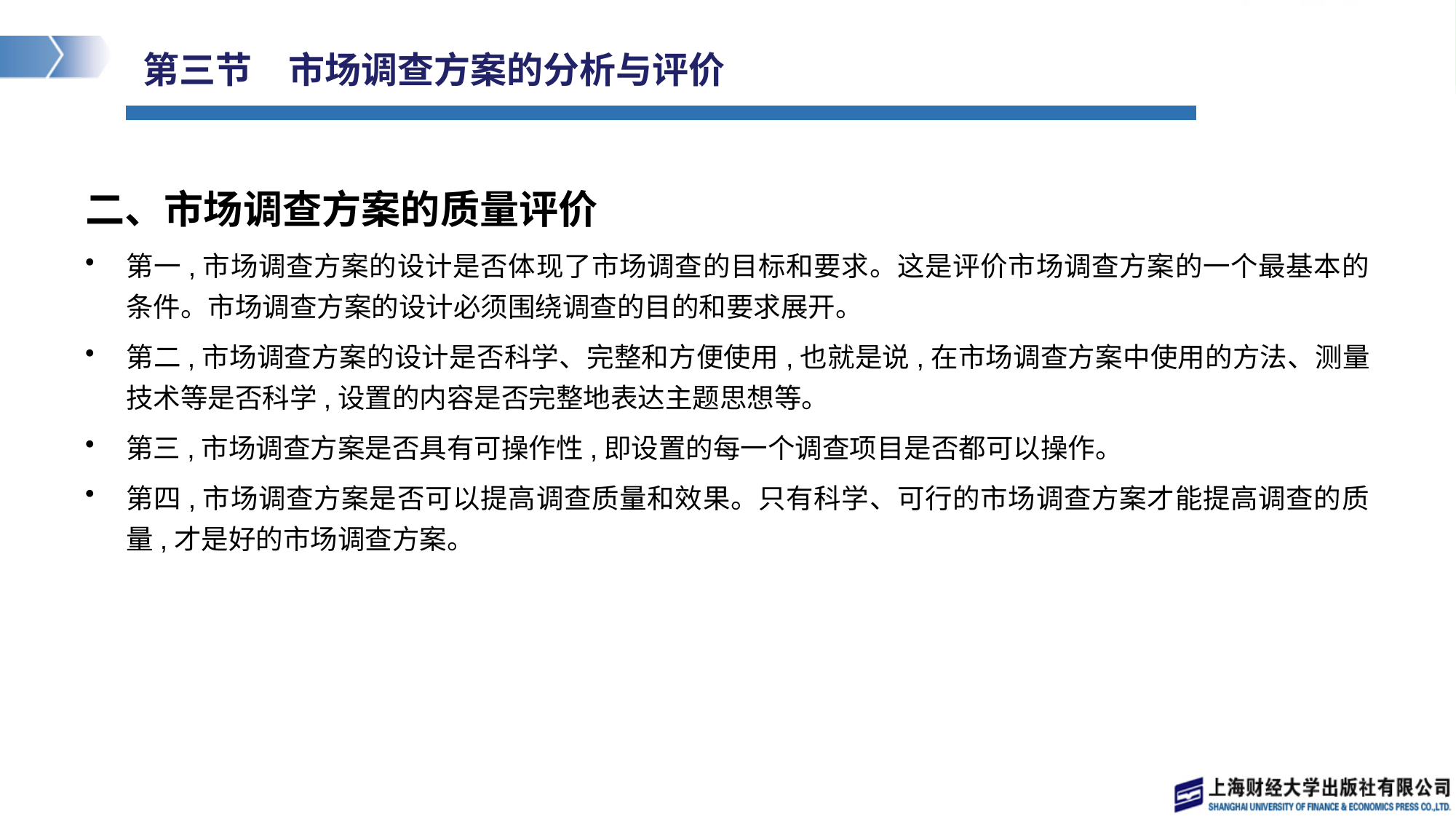

# 第三节　市场调查方案的分析与评价
二、市场调查方案的质量评价
第一,市场调查方案的设计是否体现了市场调查的目标和要求。这是评价市场调查方案的一个最基本的条件。市场调查方案的设计必须围绕调查的目的和要求展开。
第二,市场调查方案的设计是否科学、完整和方便使用,也就是说,在市场调查方案中使用的方法、测量技术等是否科学,设置的内容是否完整地表达主题思想等。
第三,市场调查方案是否具有可操作性,即设置的每一个调查项目是否都可以操作。
第四,市场调查方案是否可以提高调查质量和效果。只有科学、可行的市场调查方案才能提高调查的质量,才是好的市场调查方案。